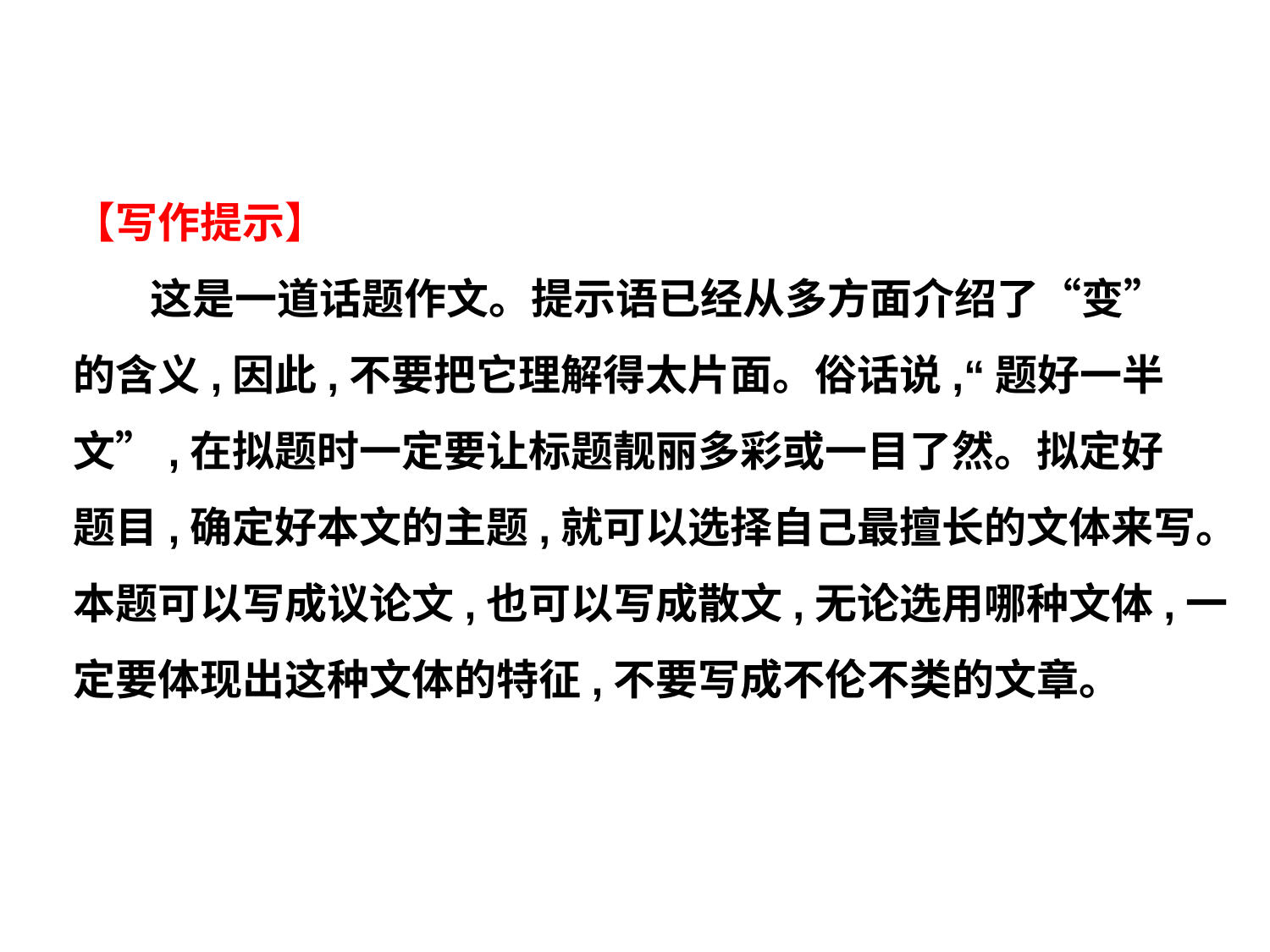

【写作提示】
       这是一道话题作文。提示语已经从多方面介绍了“变”
的含义,因此,不要把它理解得太片面。俗话说,“题好一半
文”,在拟题时一定要让标题靓丽多彩或一目了然。拟定好
题目,确定好本文的主题,就可以选择自己最擅长的文体来写。
本题可以写成议论文,也可以写成散文,无论选用哪种文体,一
定要体现出这种文体的特征,不要写成不伦不类的文章。